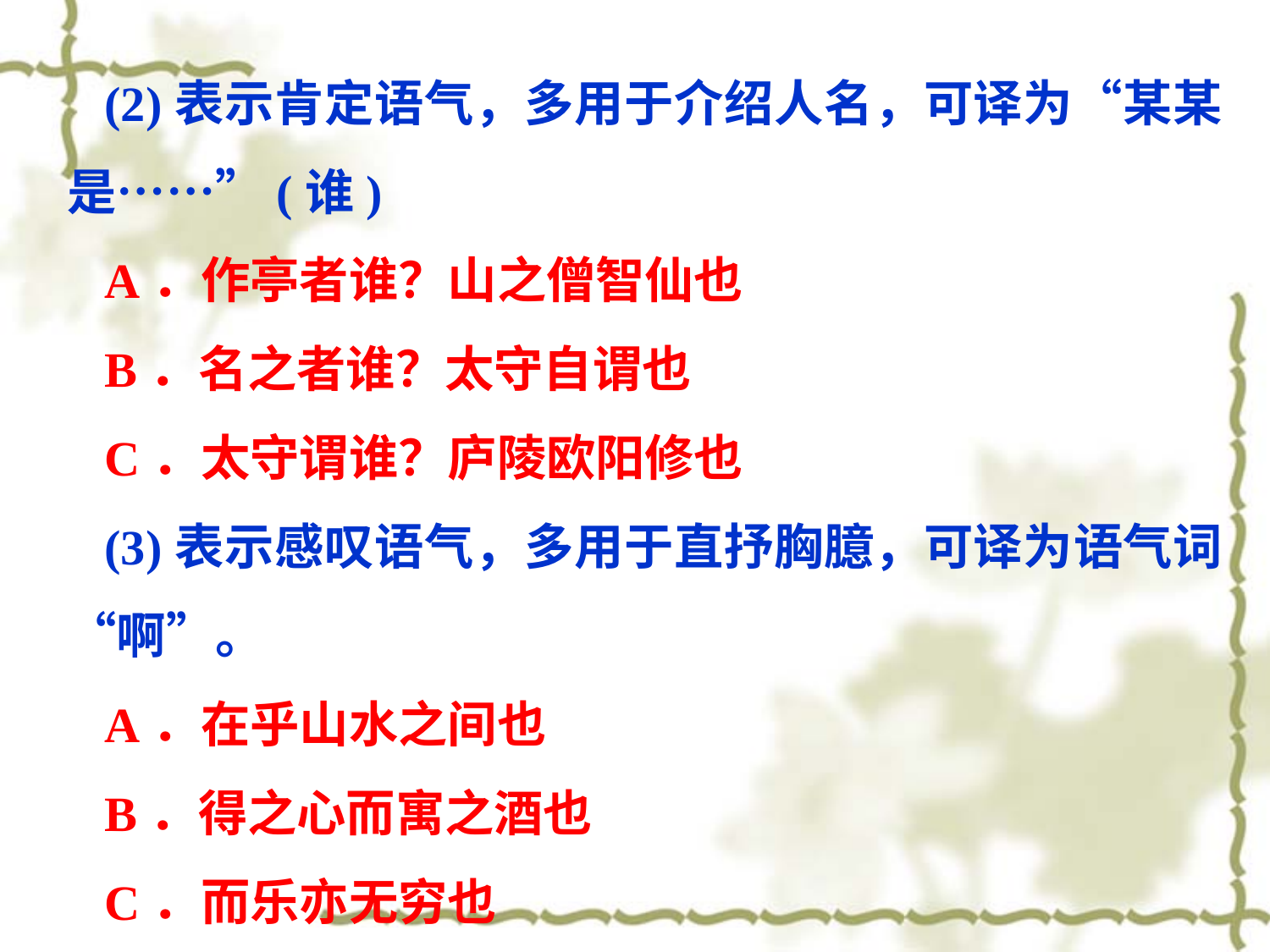

(2)表示肯定语气，多用于介绍人名，可译为“某某是……”(谁)
A．作亭者谁？山之僧智仙也
B．名之者谁？太守自谓也
C．太守谓谁？庐陵欧阳修也
(3)表示感叹语气，多用于直抒胸臆，可译为语气词“啊”。
A．在乎山水之间也
B．得之心而寓之酒也
C．而乐亦无穷也